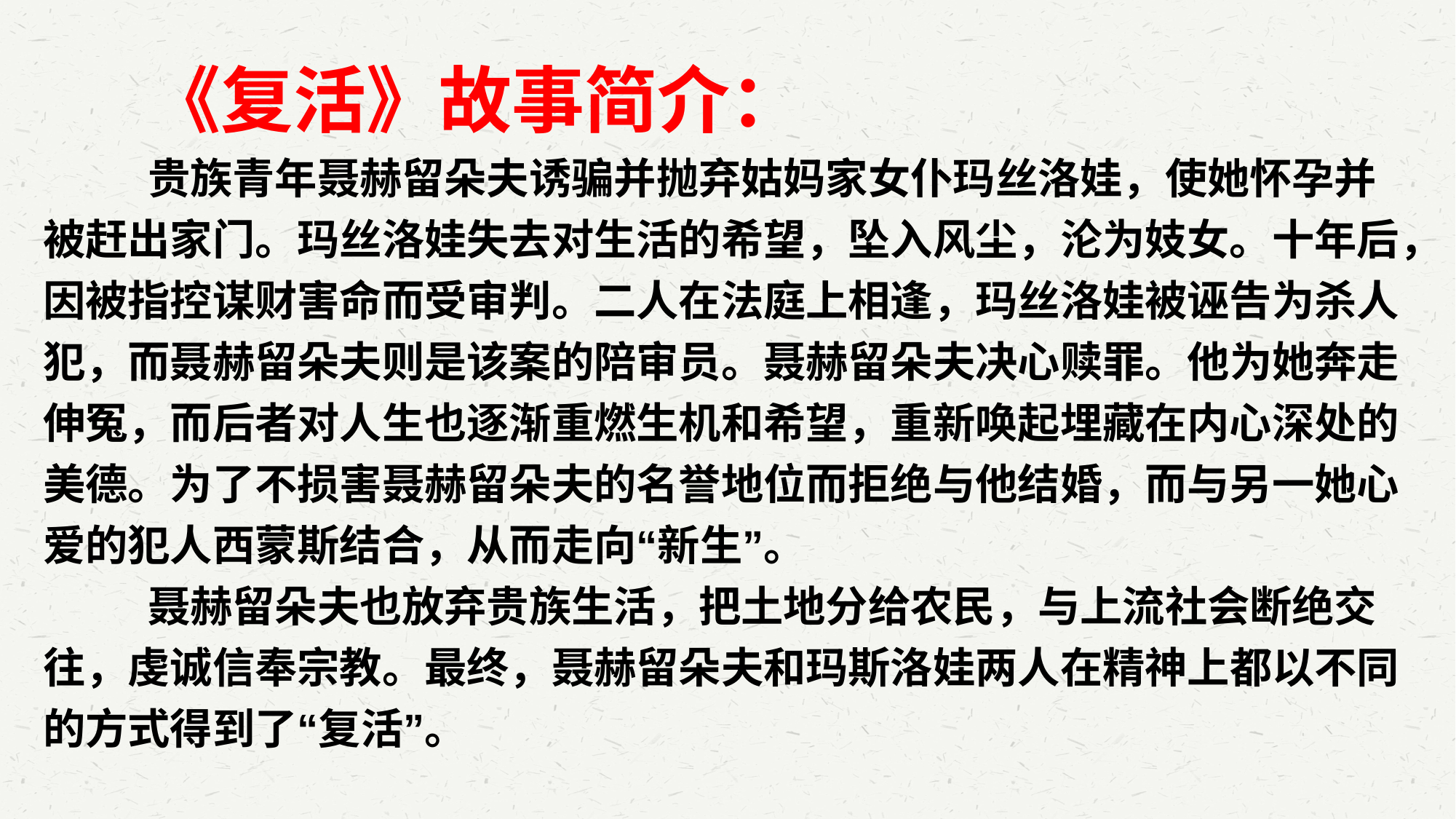

《复活》故事简介：
        贵族青年聂赫留朵夫诱骗并抛弃姑妈家女仆玛丝洛娃，使她怀孕并被赶出家门。玛丝洛娃失去对生活的希望，坠入风尘，沦为妓女。十年后，因被指控谋财害命而受审判。二人在法庭上相逢，玛丝洛娃被诬告为杀人犯，而聂赫留朵夫则是该案的陪审员。聂赫留朵夫决心赎罪。他为她奔走伸冤，而后者对人生也逐渐重燃生机和希望，重新唤起埋藏在内心深处的美德。为了不损害聂赫留朵夫的名誉地位而拒绝与他结婚，而与另一她心爱的犯人西蒙斯结合，从而走向“新生”。
        聂赫留朵夫也放弃贵族生活，把土地分给农民，与上流社会断绝交往，虔诚信奉宗教。最终，聂赫留朵夫和玛斯洛娃两人在精神上都以不同的方式得到了“复活”。